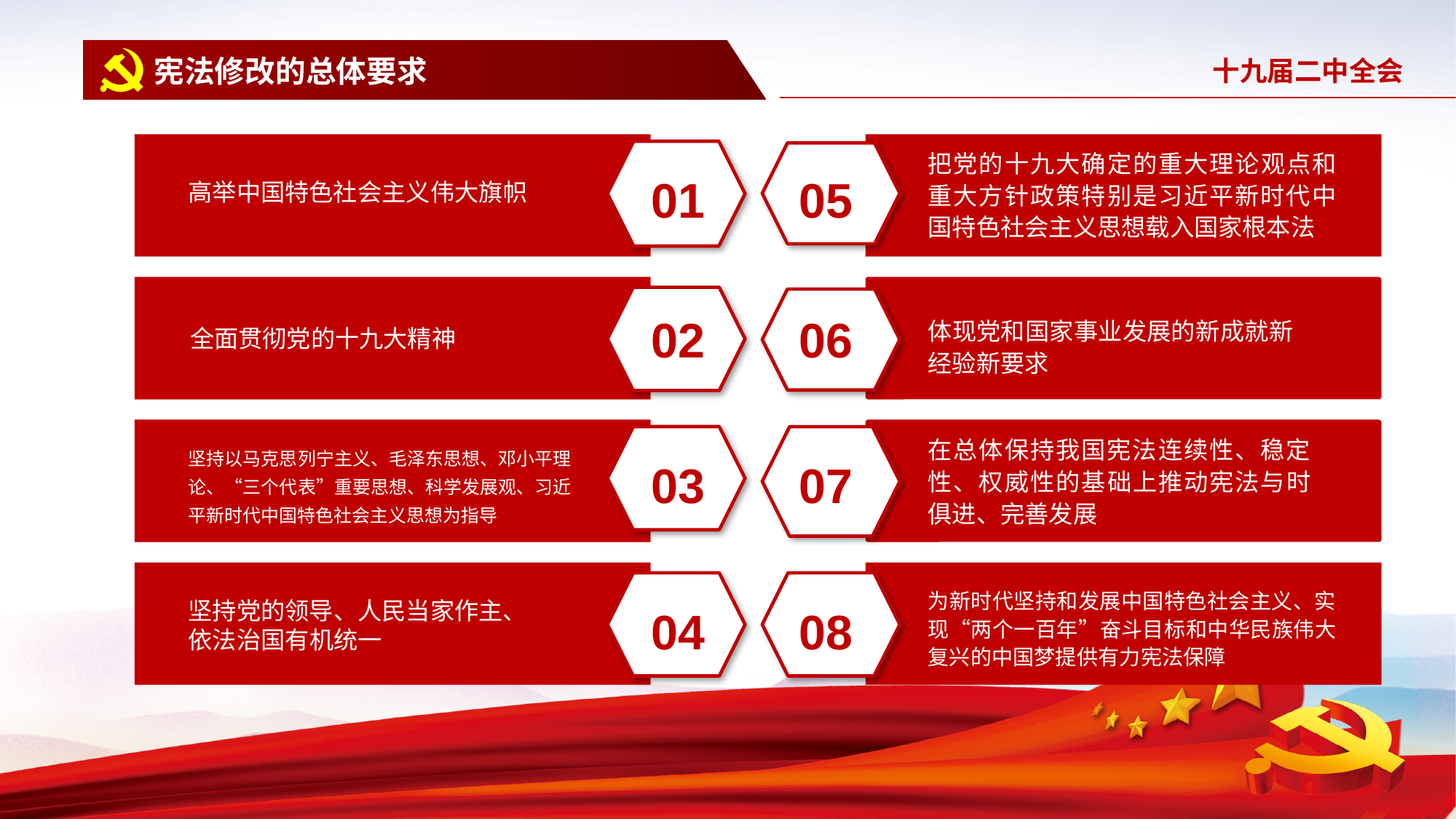

宪法修改的总体要求

01
高举中国特色社会主义伟大旗帜

把党的十九大确定的重大理论观点和重大方针政策特别是习近平新时代中国特色社会主义思想载入国家根本法

05

02
全面贯彻党的十九大精神

06
体现党和国家事业发展的新成就新经验新要求

坚持以马克思列宁主义、毛泽东思想、邓小平理论、“三个代表”重要思想、科学发展观、习近平新时代中国特色社会主义思想为指导
03

在总体保持我国宪法连续性、稳定性、权威性的基础上推动宪法与时俱进、完善发展
07

坚持党的领导、人民当家作主、依法治国有机统一
04

为新时代坚持和发展中国特色社会主义、实现“两个一百年”奋斗目标和中华民族伟大复兴的中国梦提供有力宪法保障
08